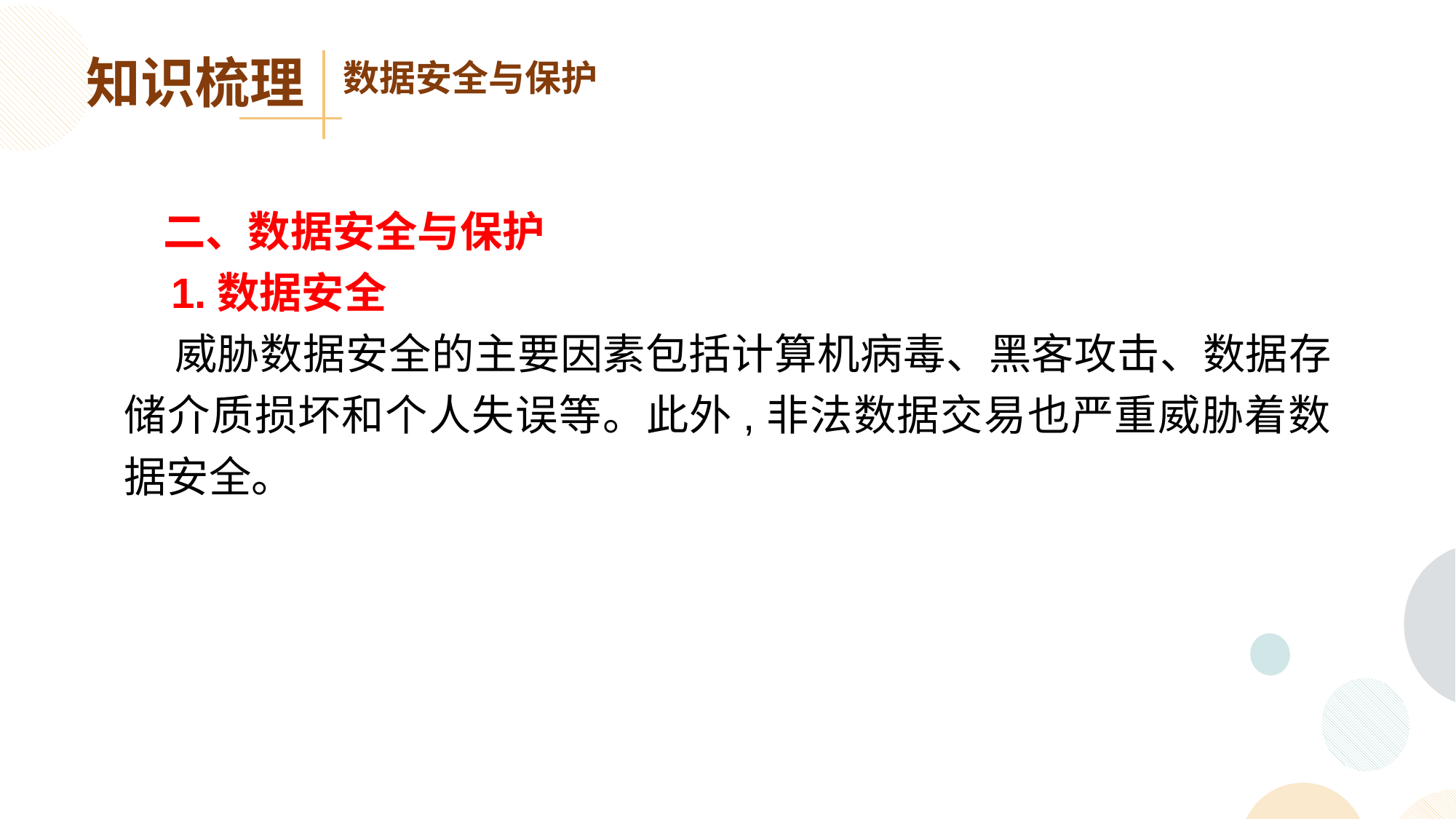

知识梳理
数据安全与保护
   二、数据安全与保护
    1.数据安全
    威胁数据安全的主要因素包括计算机病毒、黑客攻击、数据存储介质损坏和个人失误等。此外,非法数据交易也严重威胁着数据安全。